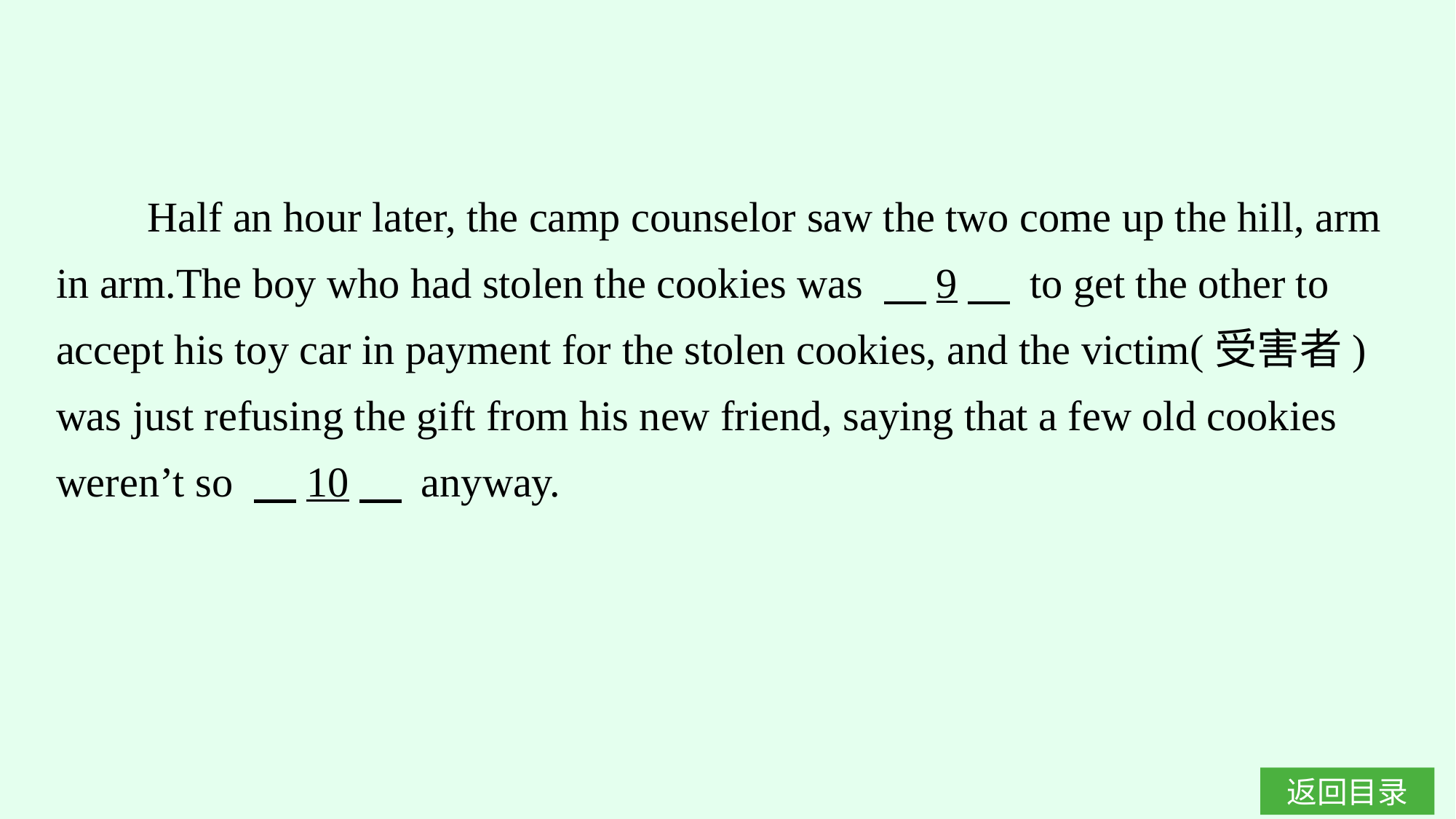

Half an hour later, the camp counselor saw the two come up the hill, arm in arm.The boy who had stolen the cookies was 　9　 to get the other to accept his toy car in payment for the stolen cookies, and the victim(受害者) was just refusing the gift from his new friend, saying that a few old cookies weren’t so 　10　 anyway.